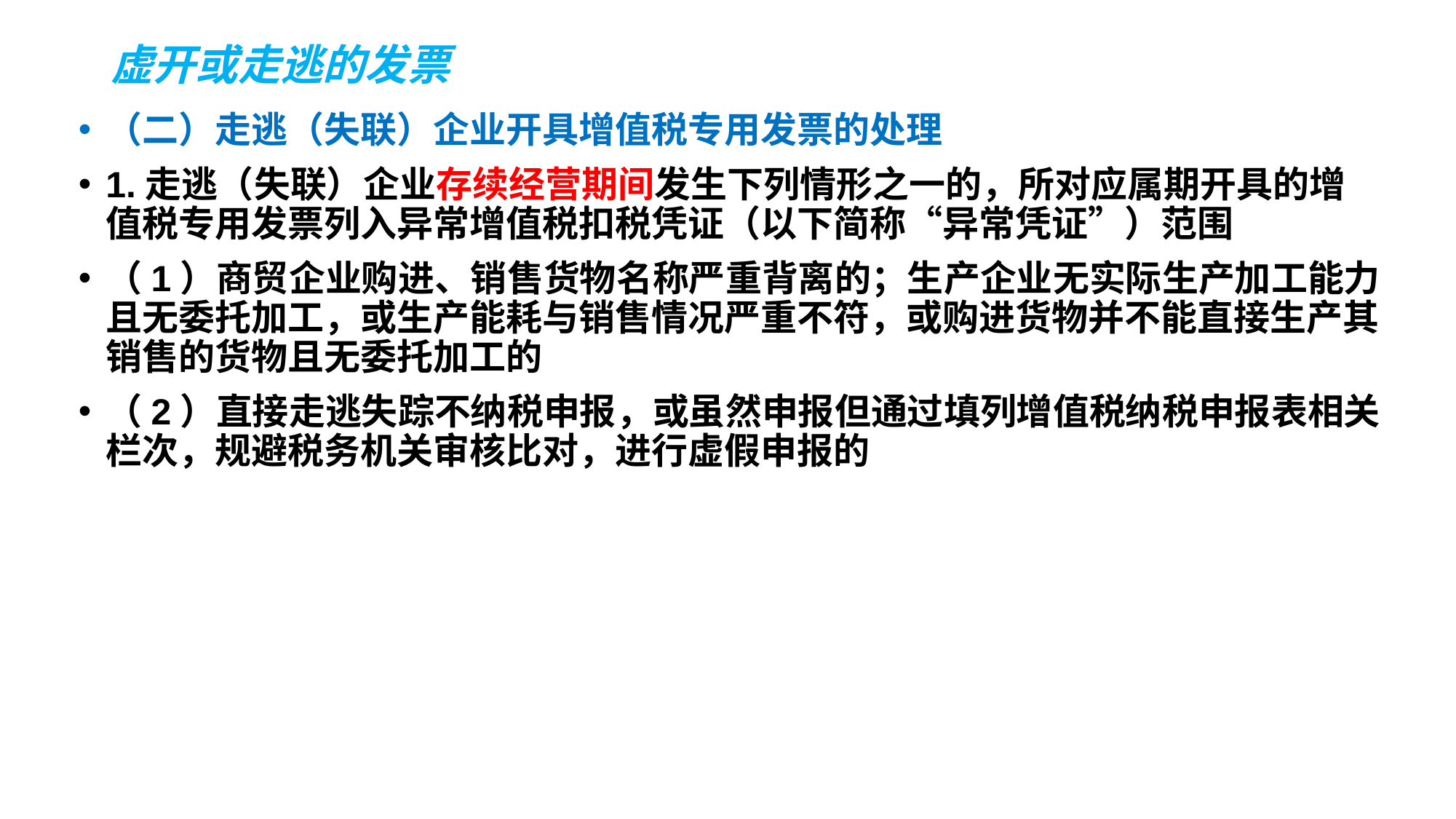

# 虚开或走逃的发票
（二）走逃（失联）企业开具增值税专用发票的处理
1.走逃（失联）企业存续经营期间发生下列情形之一的，所对应属期开具的增值税专用发票列入异常增值税扣税凭证（以下简称“异常凭证”）范围
（1）商贸企业购进、销售货物名称严重背离的；生产企业无实际生产加工能力且无委托加工，或生产能耗与销售情况严重不符，或购进货物并不能直接生产其销售的货物且无委托加工的
（2）直接走逃失踪不纳税申报，或虽然申报但通过填列增值税纳税申报表相关栏次，规避税务机关审核比对，进行虚假申报的